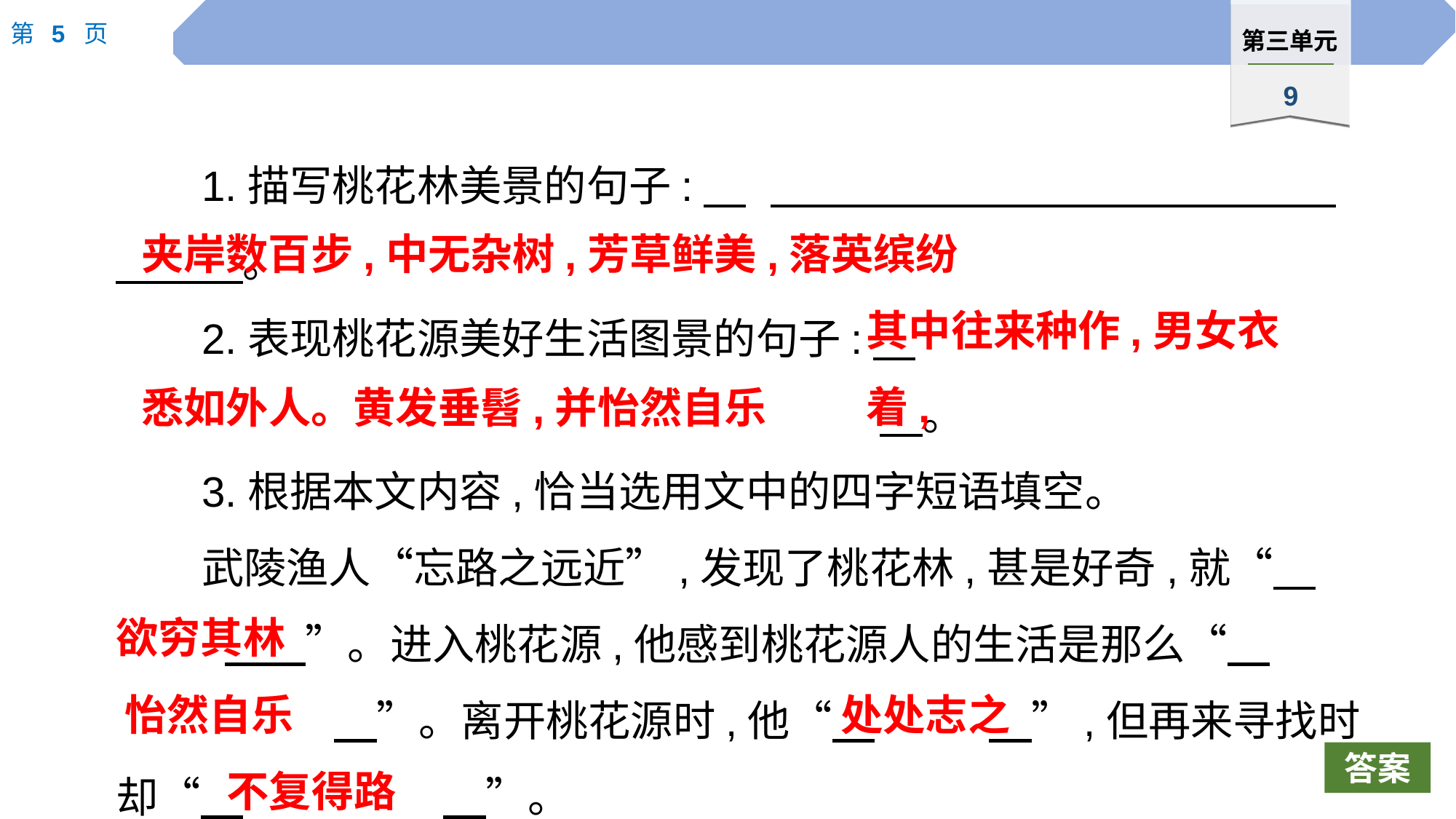

1.描写桃花林美景的句子:　	　　　　　　　　　　　　       　　　。
2.表现桃花源美好生活图景的句子:　											　。
3.根据本文内容,恰当选用文中的四字短语填空。
武陵渔人“忘路之远近”,发现了桃花林,甚是好奇,就“　		    　”。进入桃花源,他感到桃花源人的生活是那么“　			　”。离开桃花源时,他“　		　”,但再来寻找时却“　		　”。
夹岸数百步,中无杂树,芳草鲜美,落英缤纷
其中往来种作,男女衣着,
悉如外人。黄发垂髫,并怡然自乐
欲穷其林
怡然自乐
处处志之
不复得路
答案